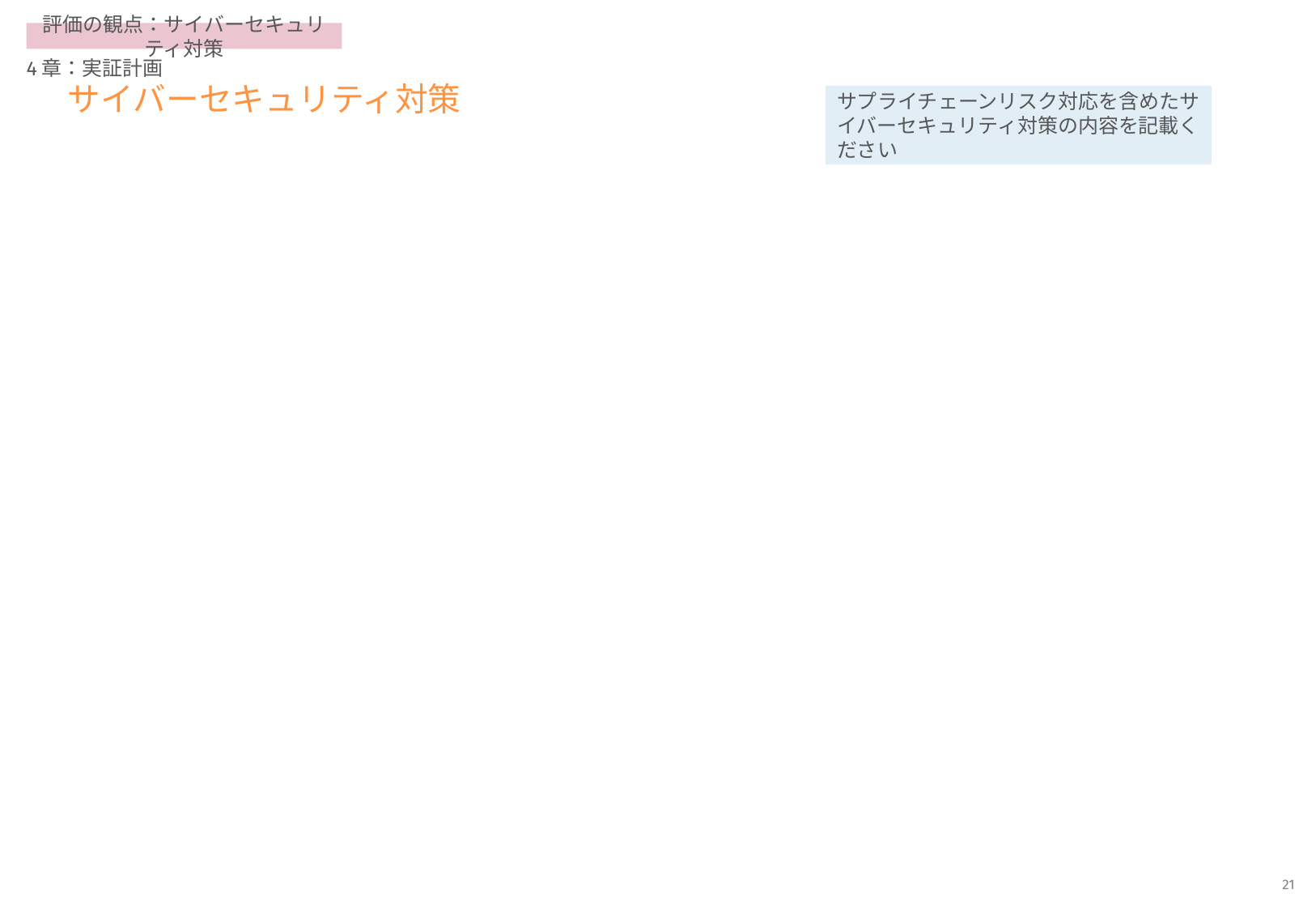

評価の観点：サイバーセキュリティ対策
4章：実証計画
# サイバーセキュリティ対策
サプライチェーンリスク対応を含めたサイバーセキュリティ対策の内容を記載ください